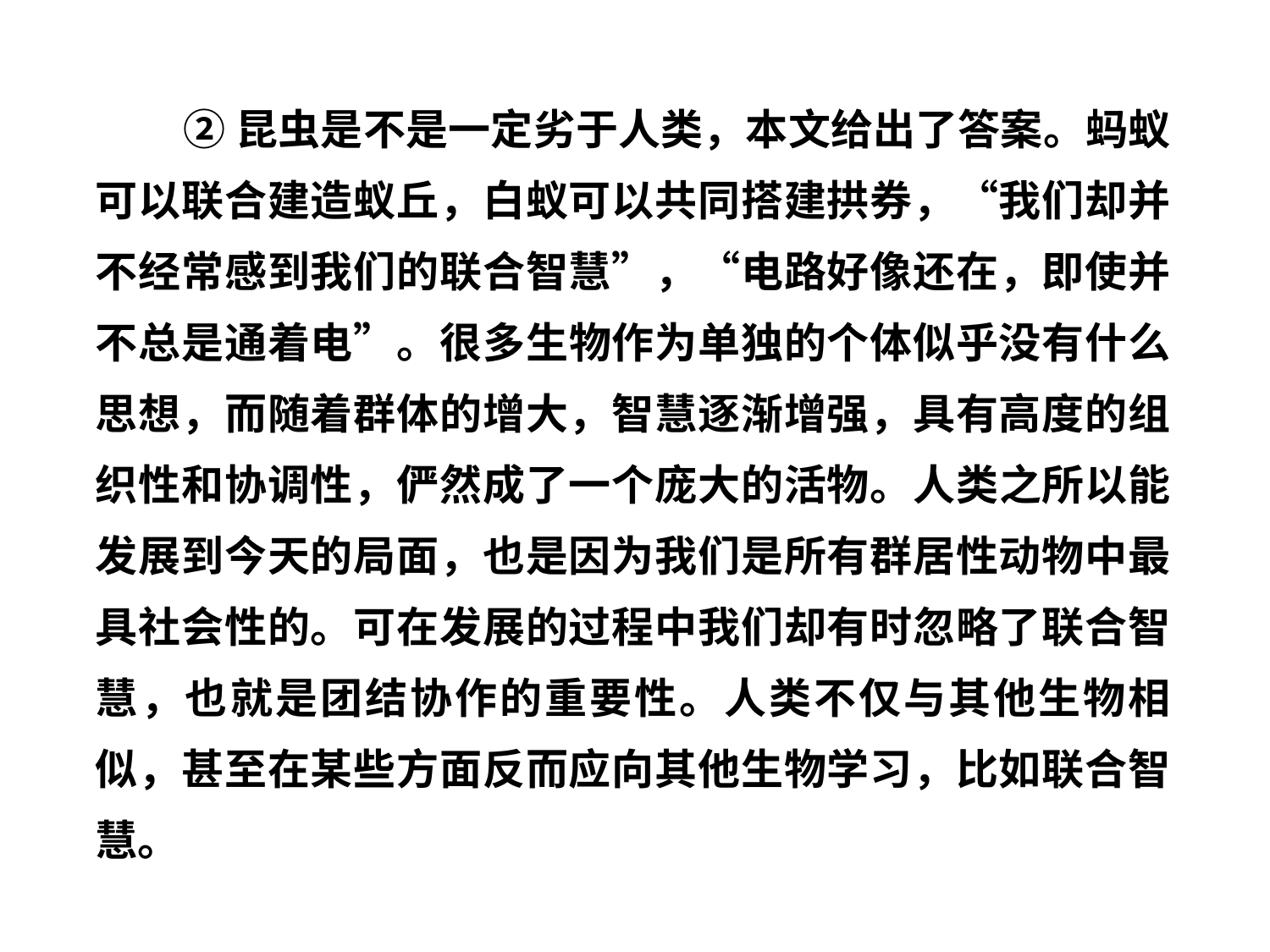

②昆虫是不是一定劣于人类，本文给出了答案。蚂蚁可以联合建造蚁丘，白蚁可以共同搭建拱券，“我们却并不经常感到我们的联合智慧”，“电路好像还在，即使并不总是通着电”。很多生物作为单独的个体似乎没有什么思想，而随着群体的增大，智慧逐渐增强，具有高度的组织性和协调性，俨然成了一个庞大的活物。人类之所以能发展到今天的局面，也是因为我们是所有群居性动物中最具社会性的。可在发展的过程中我们却有时忽略了联合智慧，也就是团结协作的重要性。人类不仅与其他生物相似，甚至在某些方面反而应向其他生物学习，比如联合智慧。